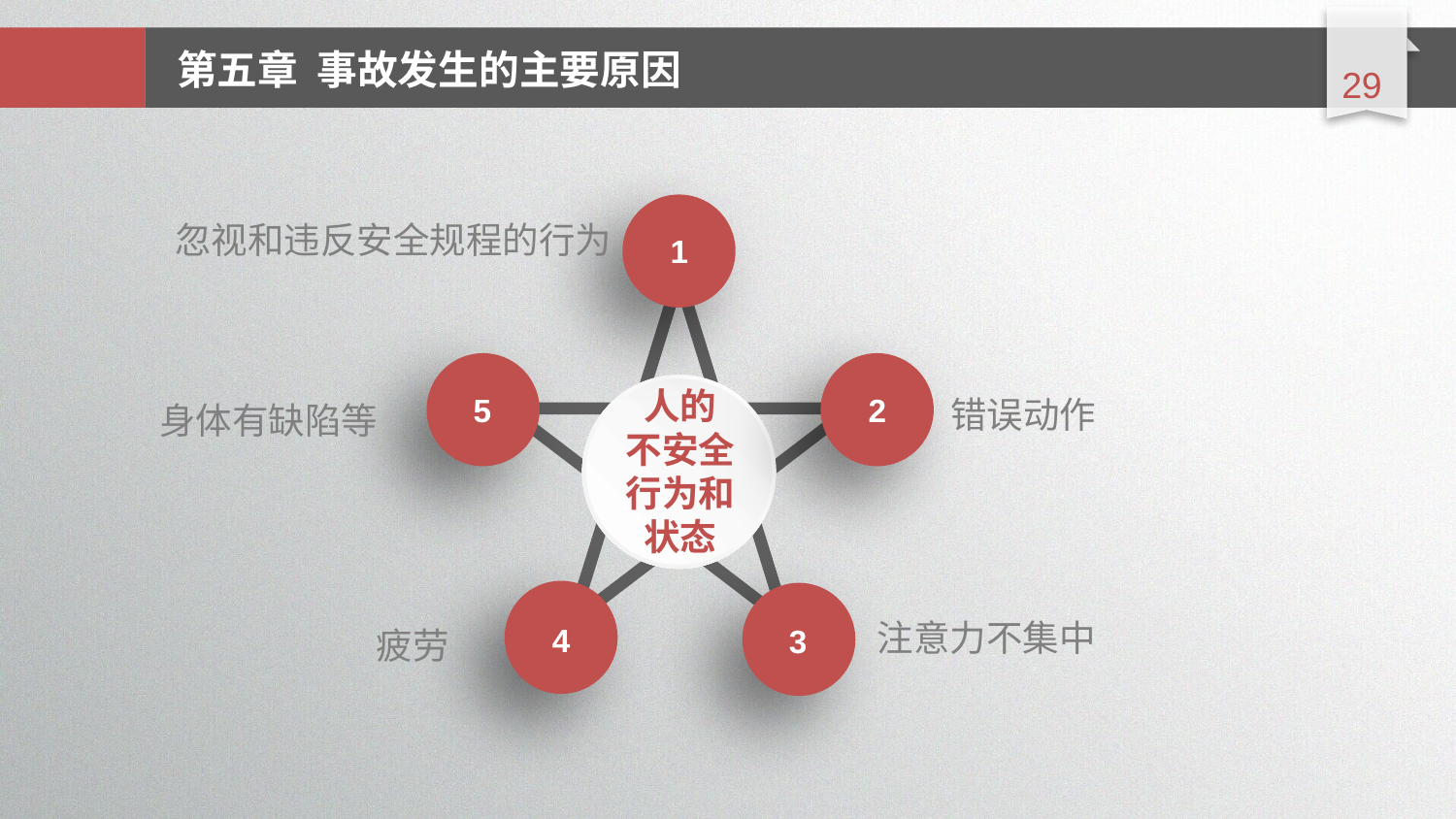

延时符
第五章  事故发生的主要原因

忽视和违反安全规程的行为
1

人的
不安全
行为和
状态
错误动作
身体有缺陷等
5
2

注意力不集中
疲劳
4
3